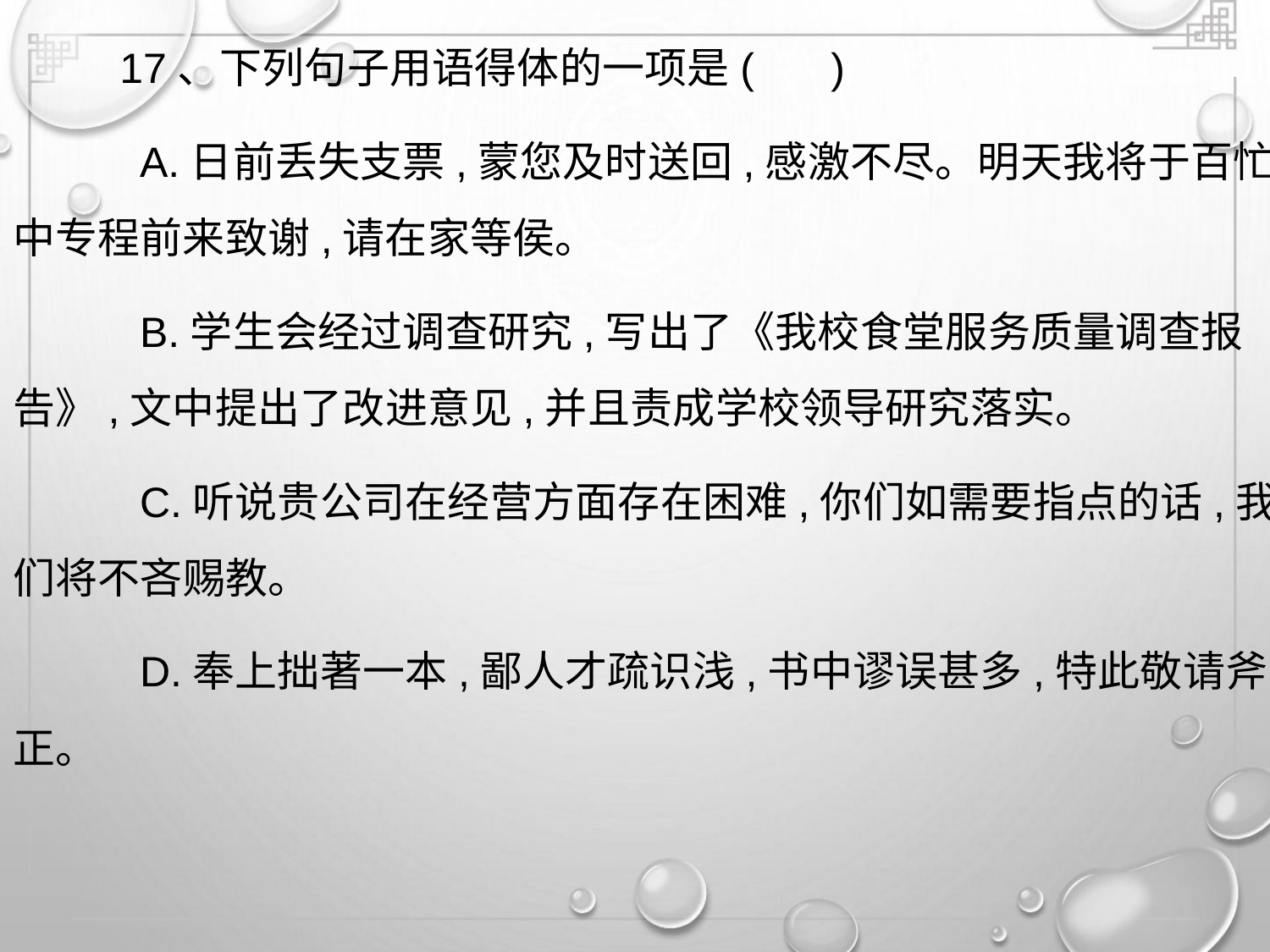

17、下列句子用语得体的一项是( )
A.日前丢失支票,蒙您及时送回,感激不尽。明天我将于百忙
中专程前来致谢,请在家等侯。
B.学生会经过调查研究,写出了《我校食堂服务质量调查报
告》,文中提出了改进意见,并且责成学校领导研究落实。
C.听说贵公司在经营方面存在困难,你们如需要指点的话,我
们将不吝赐教。
D.奉上拙著一本,鄙人才疏识浅,书中谬误甚多,特此敬请斧
正。